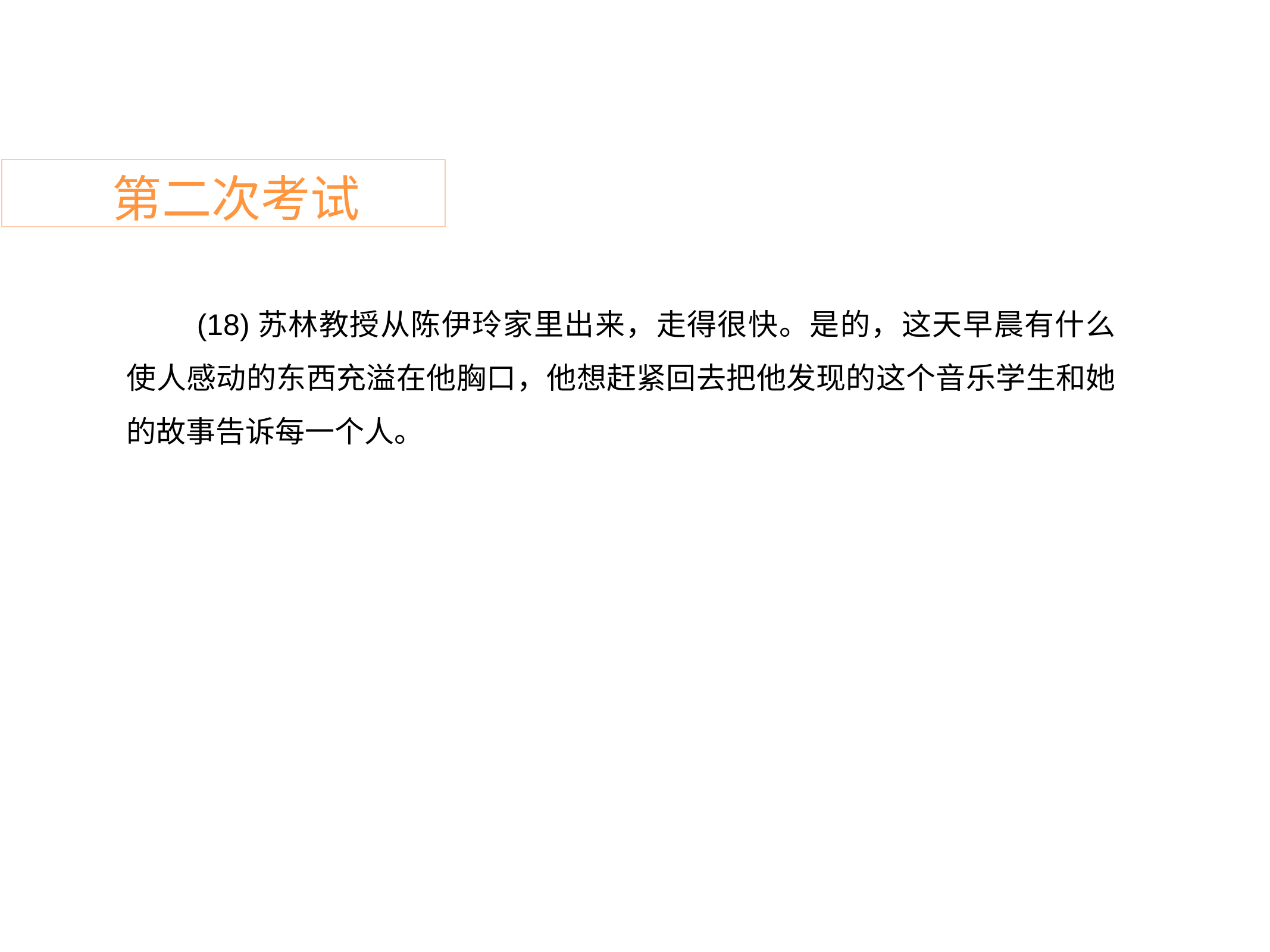

第二次考试
(18)苏林教授从陈伊玲家里出来，走得很快。是的，这天早晨有什么 使人感动的东西充溢在他胸口，他想赶紧回去把他发现的这个音乐学生和她 的故事告诉每一个人。